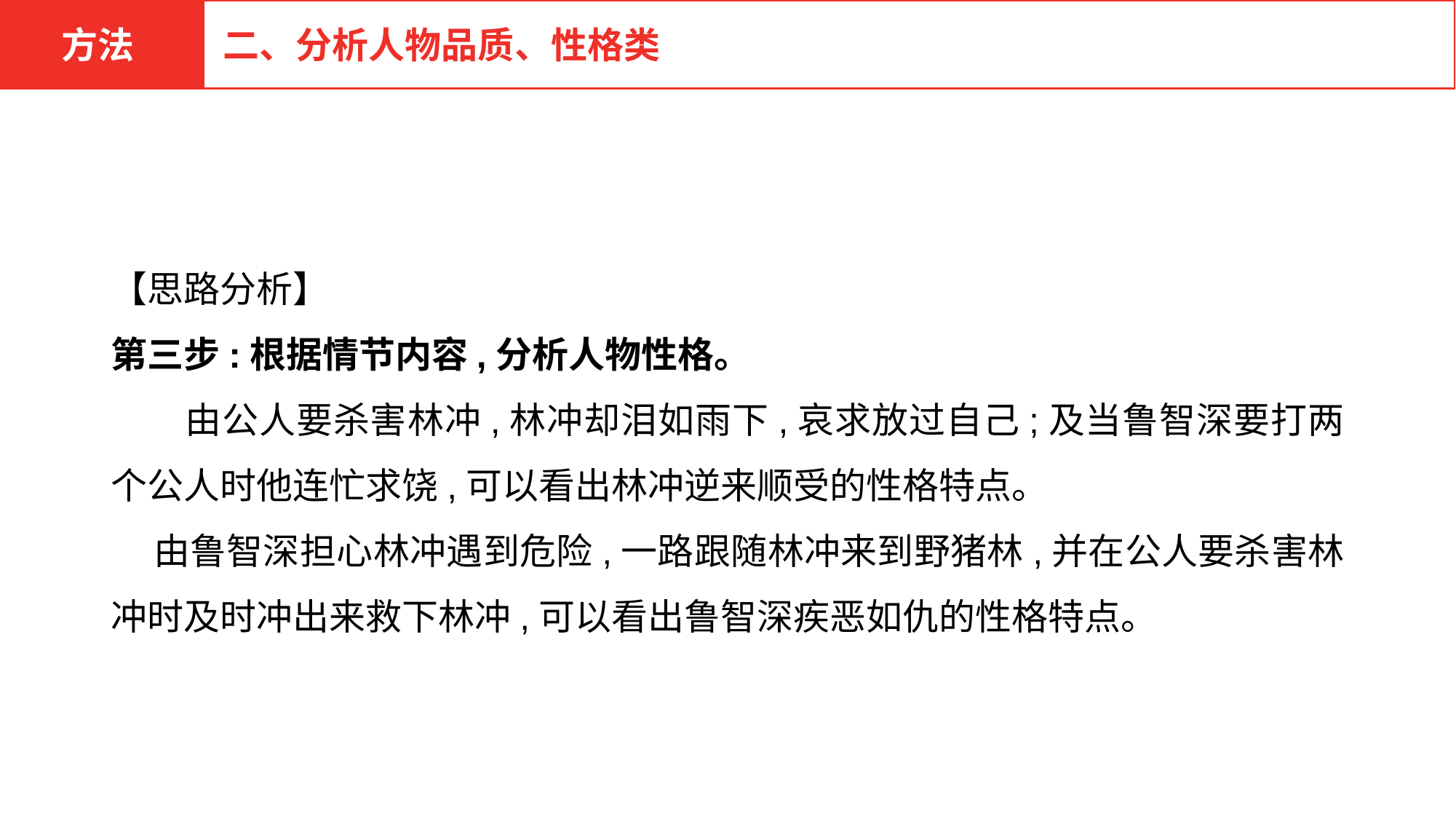

方法
二、分析人物品质、性格类
【思路分析】
第三步:根据情节内容,分析人物性格。
　　由公人要杀害林冲,林冲却泪如雨下,哀求放过自己;及当鲁智深要打两个公人时他连忙求饶,可以看出林冲逆来顺受的性格特点。
    由鲁智深担心林冲遇到危险,一路跟随林冲来到野猪林,并在公人要杀害林冲时及时冲出来救下林冲,可以看出鲁智深疾恶如仇的性格特点。